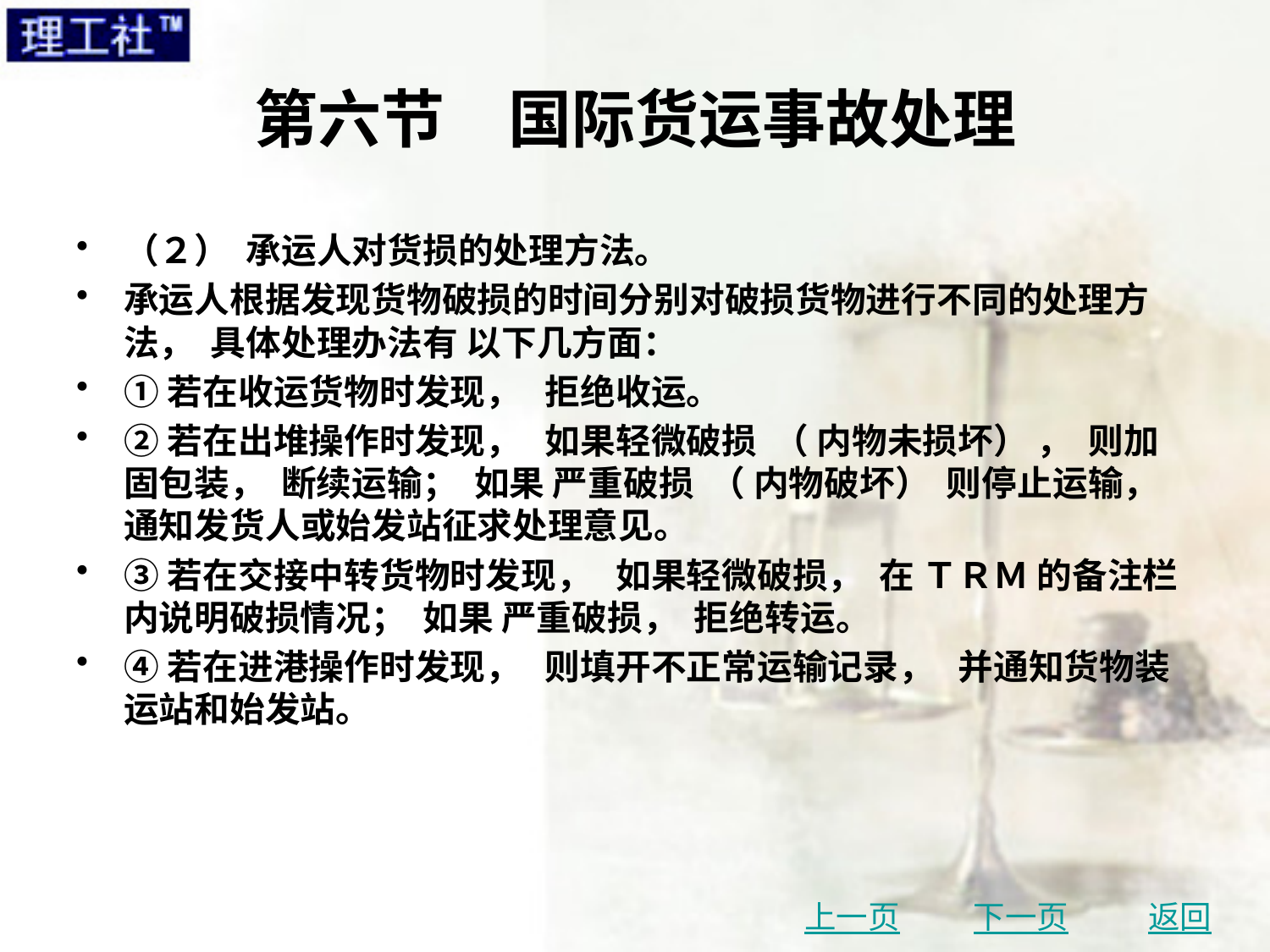

# 第六节　国际货运事故处理
（２）  承运人对货损的处理方法。
承运人根据发现货物破损的时间分别对破损货物进行不同的处理方法，  具体处理办法有 以下几方面：
①若在收运货物时发现，   拒绝收运。
②若在出堆操作时发现，   如果轻微破损  （ 内物未损坏） ，  则加固包装，  断续运输；  如果 严重破损  （ 内物破坏）  则停止运输，  通知发货人或始发站征求处理意见。
③若在交接中转货物时发现，   如果轻微破损，  在 ＴＲＭ 的备注栏内说明破损情况；  如果 严重破损，  拒绝转运。
④若在进港操作时发现，   则填开不正常运输记录，   并通知货物装运站和始发站。

上一页
下一页
返回